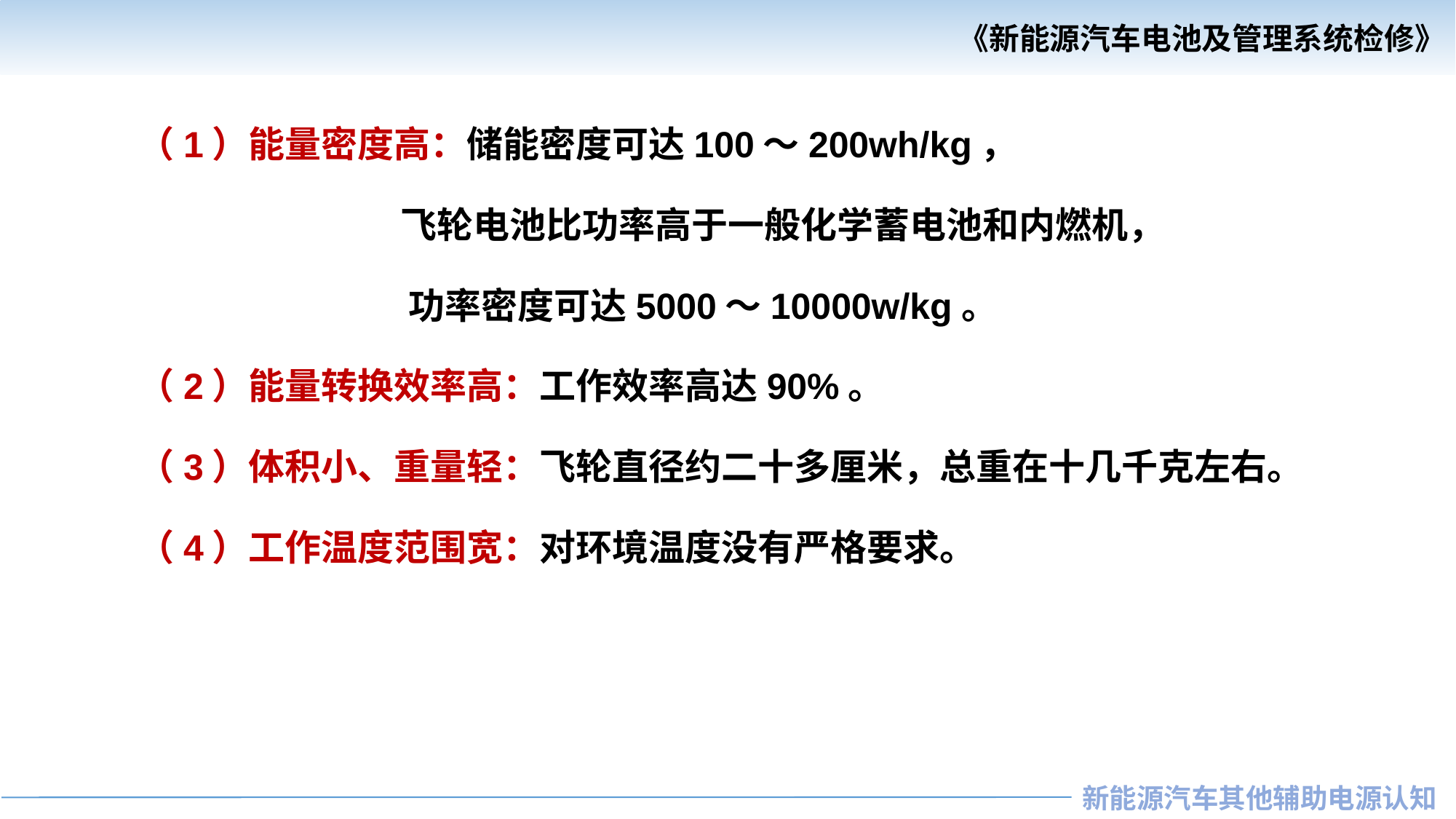

（1）能量密度高：储能密度可达100～200wh/kg，
                               飞轮电池比功率高于一般化学蓄电池和内燃机，
                                功率密度可达5000～10000w/kg。
（2）能量转换效率高：工作效率高达90%。
（3）体积小、重量轻：飞轮直径约二十多厘米，总重在十几千克左右。
（4）工作温度范围宽：对环境温度没有严格要求。